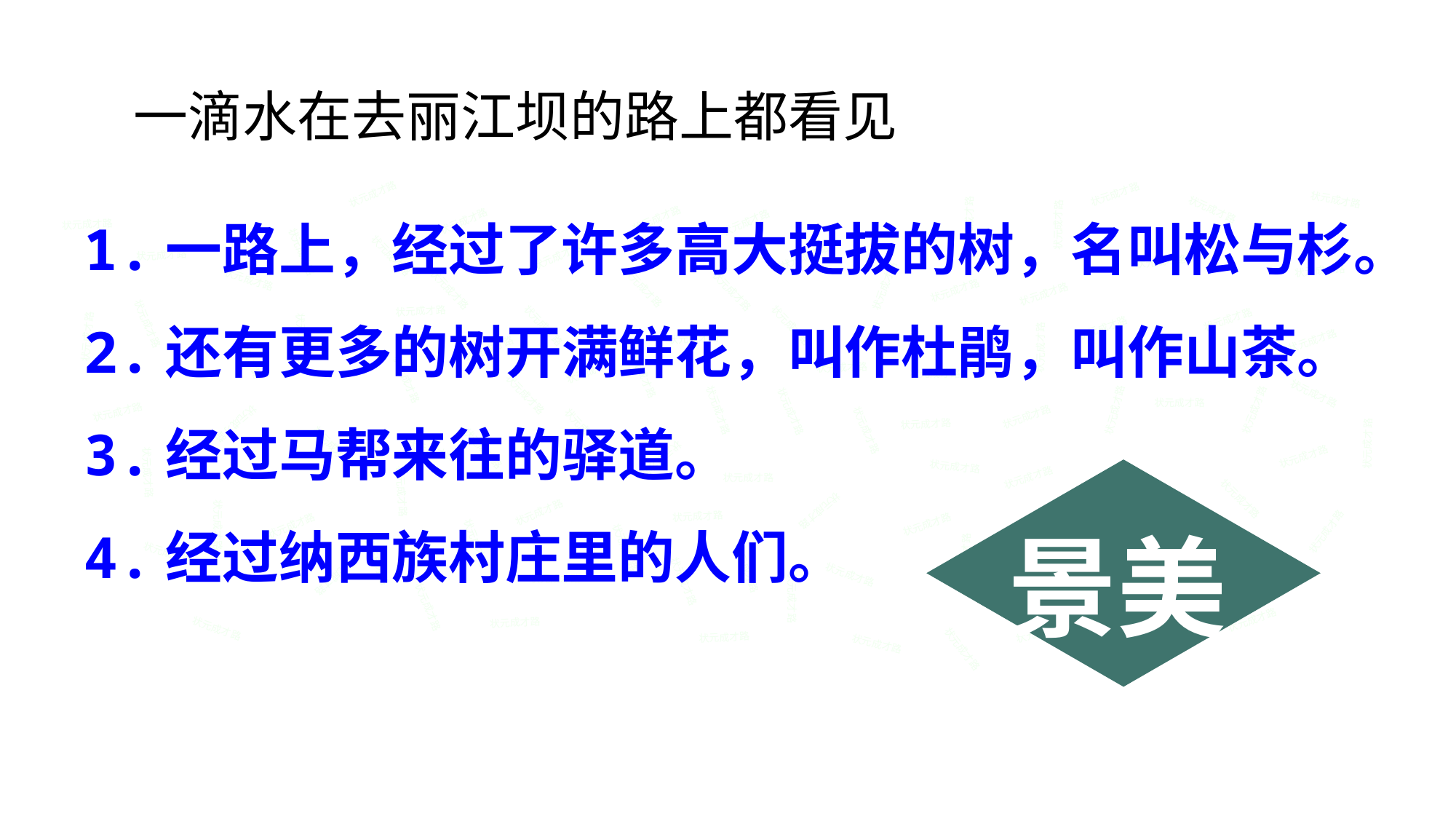

一滴水在去丽江坝的路上都看见
状元成才路
状元成才路
状元成才路
1.一路上，经过了许多高大挺拔的树，名叫松与杉。
状元成才路
状元成才路
状元成才路
状元成才路
状元成才路
状元成才路
状元成才路
状元成才路
状元成才路
状元成才路
状元成才路
状元成才路
状元成才路
状元成才路
状元成才路
状元成才路
状元成才路
状元成才路
状元成才路
状元成才路
状元成才路
2.还有更多的树开满鲜花，叫作杜鹃，叫作山茶。
状元成才路
状元成才路
状元成才路
状元成才路
状元成才路
状元成才路
状元成才路
状元成才路
状元成才路
状元成才路
状元成才路
状元成才路
状元成才路
状元成才路
状元成才路
状元成才路
状元成才路
状元成才路
状元成才路
状元成才路
状元成才路
状元成才路
状元成才路
状元成才路
3.经过马帮来往的驿道。
状元成才路
状元成才路
状元成才路
状元成才路
状元成才路
状元成才路
状元成才路
状元成才路
状元成才路
状元成才路
状元成才路
状元成才路
状元成才路
状元成才路

景美
状元成才路
状元成才路
状元成才路
状元成才路
状元成才路
状元成才路
状元成才路
状元成才路
4.经过纳西族村庄里的人们。
状元成才路
状元成才路
状元成才路
状元成才路
状元成才路
状元成才路
状元成才路
状元成才路
状元成才路
状元成才路
状元成才路
状元成才路
状元成才路
状元成才路
状元成才路
状元成才路
状元成才路
状元成才路
状元成才路
状元成才路
状元成才路
状元成才路
状元成才路
状元成才路
状元成才路
状元成才路
状元成才路
状元成才路
状元成才路
状元成才路